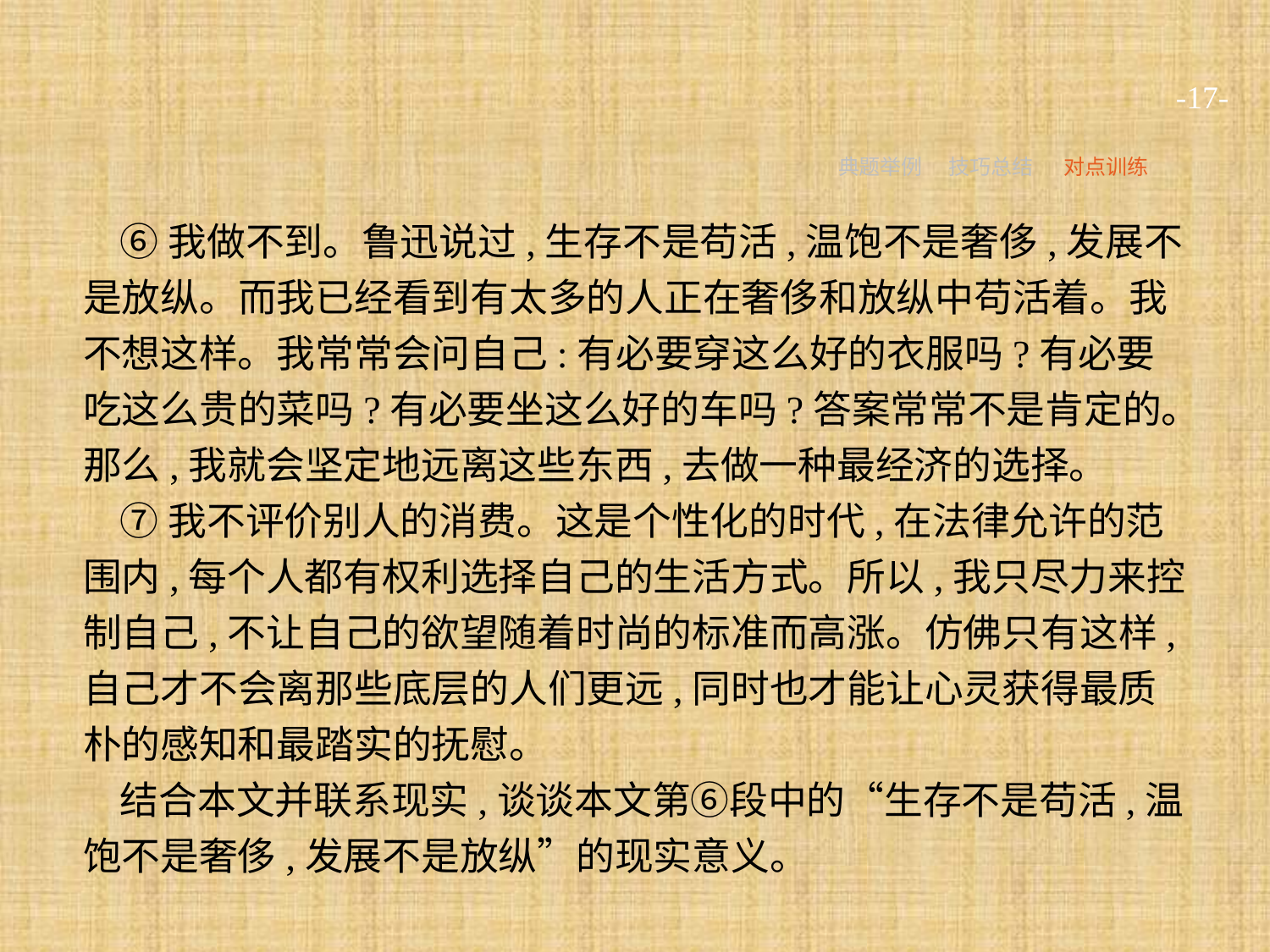

-17-
典题举例
技巧总结
对点训练
⑥我做不到。鲁迅说过,生存不是苟活,温饱不是奢侈,发展不是放纵。而我已经看到有太多的人正在奢侈和放纵中苟活着。我不想这样。我常常会问自己:有必要穿这么好的衣服吗?有必要吃这么贵的菜吗?有必要坐这么好的车吗?答案常常不是肯定的。那么,我就会坚定地远离这些东西,去做一种最经济的选择。
⑦我不评价别人的消费。这是个性化的时代,在法律允许的范围内,每个人都有权利选择自己的生活方式。所以,我只尽力来控制自己,不让自己的欲望随着时尚的标准而高涨。仿佛只有这样,自己才不会离那些底层的人们更远,同时也才能让心灵获得最质朴的感知和最踏实的抚慰。
结合本文并联系现实,谈谈本文第⑥段中的“生存不是苟活,温饱不是奢侈,发展不是放纵”的现实意义。